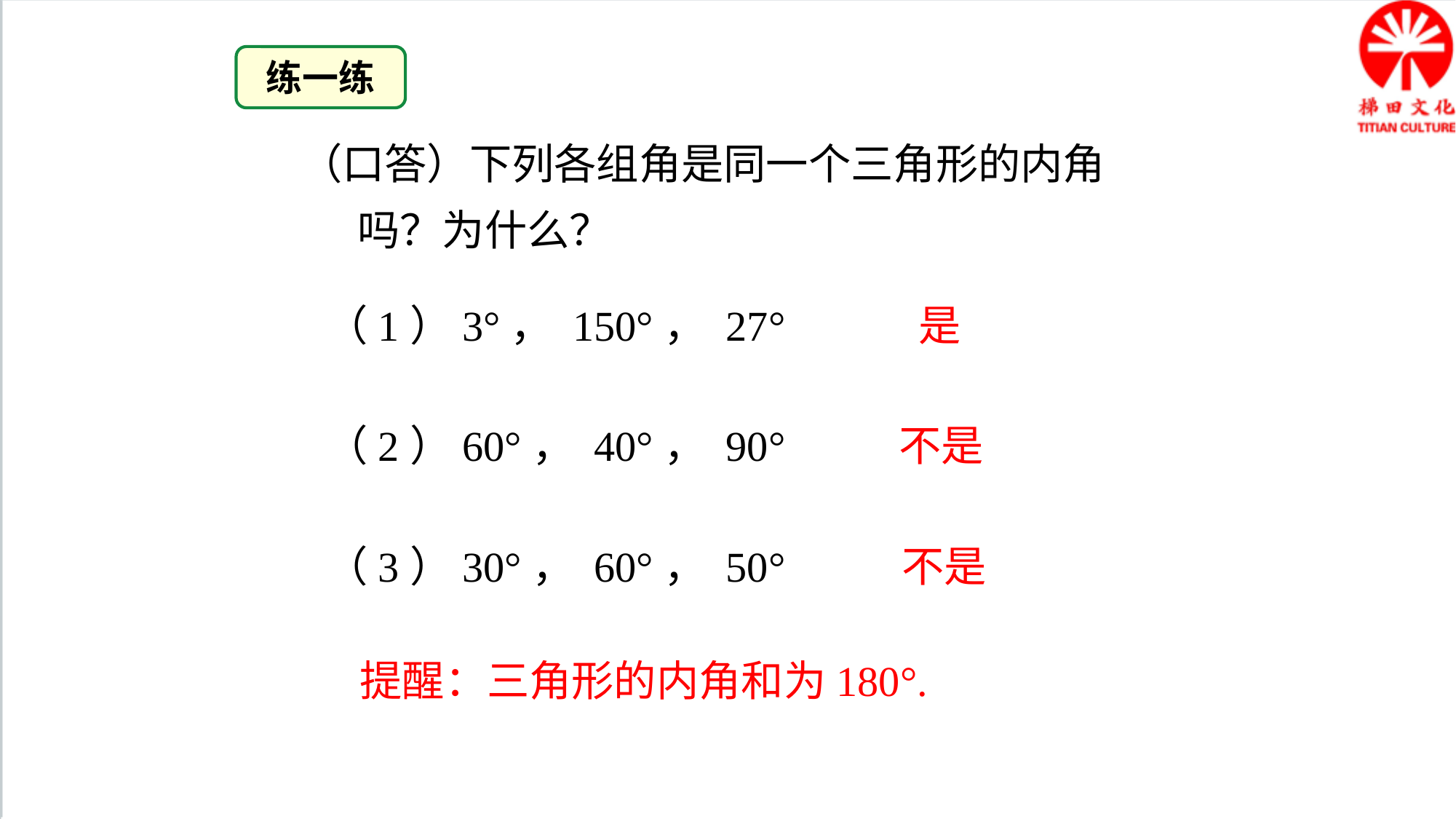

练一练
（口答）下列各组角是同一个三角形的内角
     吗？为什么？
（1）3°， 150°， 27°
 是
（2）60°， 40°， 90°
不是
（3）30°， 60°， 50°
不是
提醒：三角形的内角和为180°.